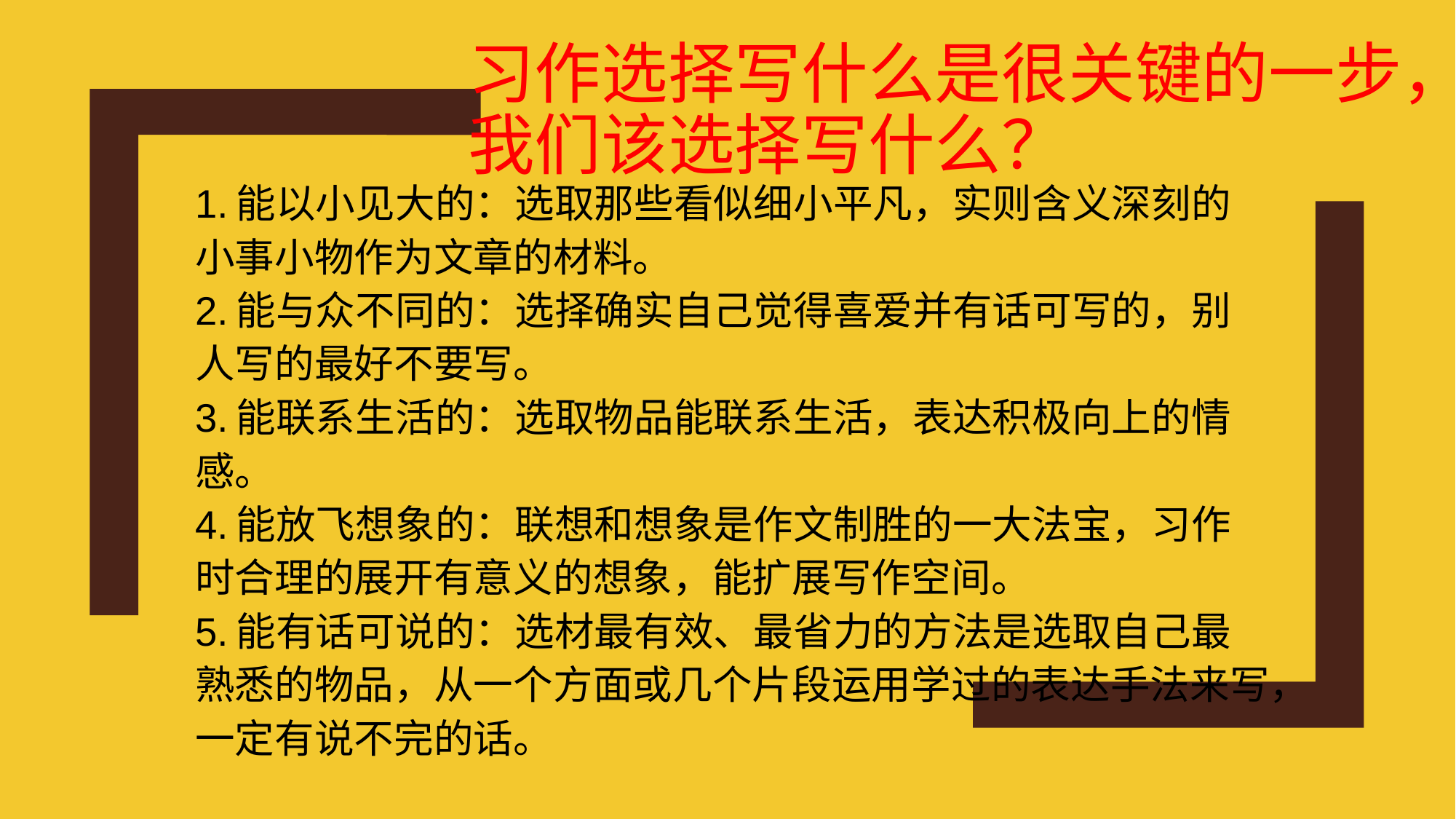

# 习作选择写什么是很关键的一步，我们该选择写什么？
1.能以小见大的：选取那些看似细小平凡，实则含义深刻的小事小物作为文章的材料。
2.能与众不同的：选择确实自己觉得喜爱并有话可写的，别人写的最好不要写。
3.能联系生活的：选取物品能联系生活，表达积极向上的情感。
4.能放飞想象的：联想和想象是作文制胜的一大法宝，习作时合理的展开有意义的想象，能扩展写作空间。
5.能有话可说的：选材最有效、最省力的方法是选取自己最熟悉的物品，从一个方面或几个片段运用学过的表达手法来写，一定有说不完的话。